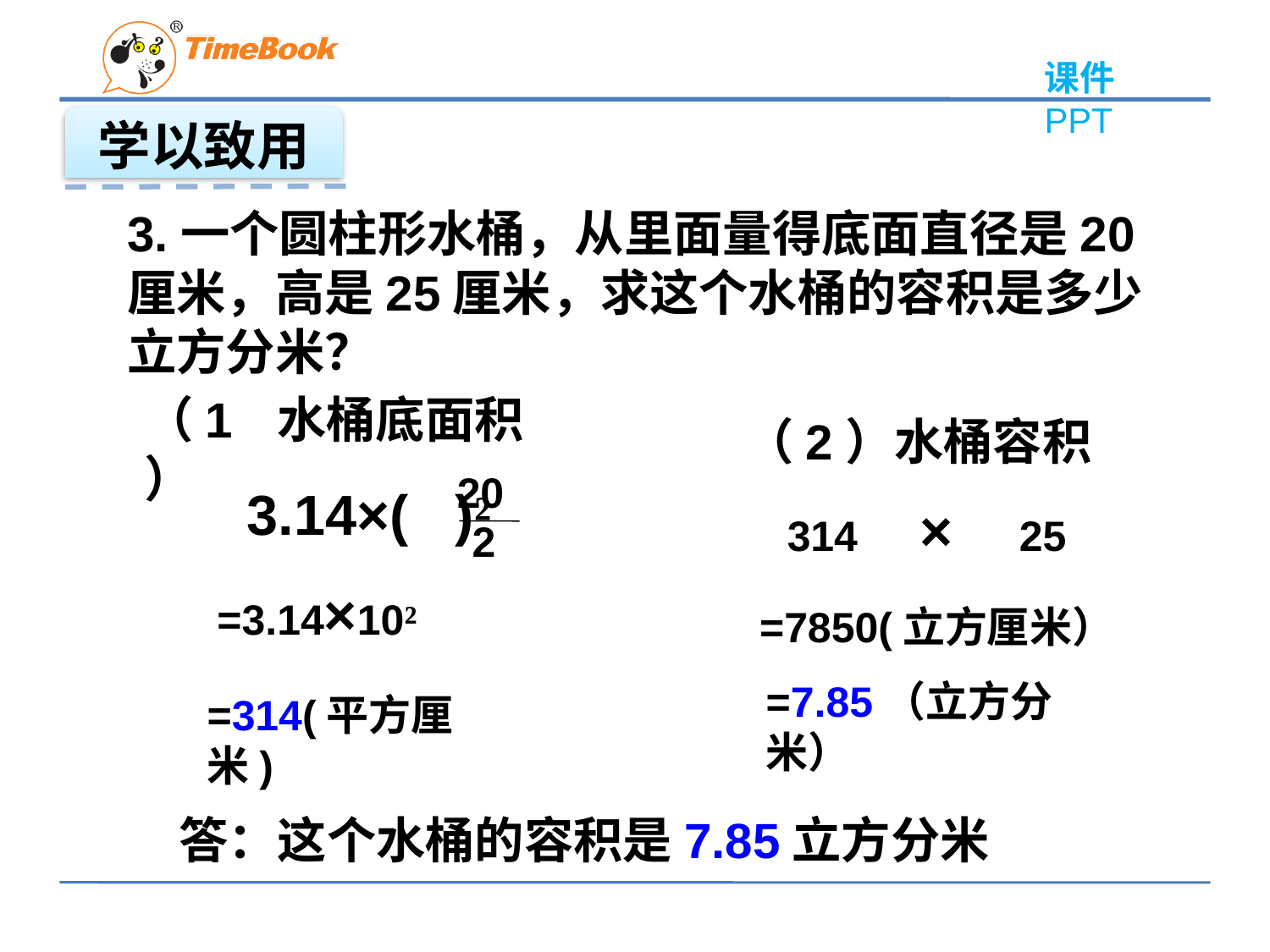

学以致用
3.一个圆柱形水桶，从里面量得底面直径是20厘米，高是25厘米，求这个水桶的容积是多少立方分米？
（1）
水桶底面积
（2）水桶容积
20
2

3.14×(   )²
314　×　25
=3.14×10²
=7850(立方厘米）
=7.85（立方分米）
=314(平方厘米)
答：这个水桶的容积是7.85立方分米